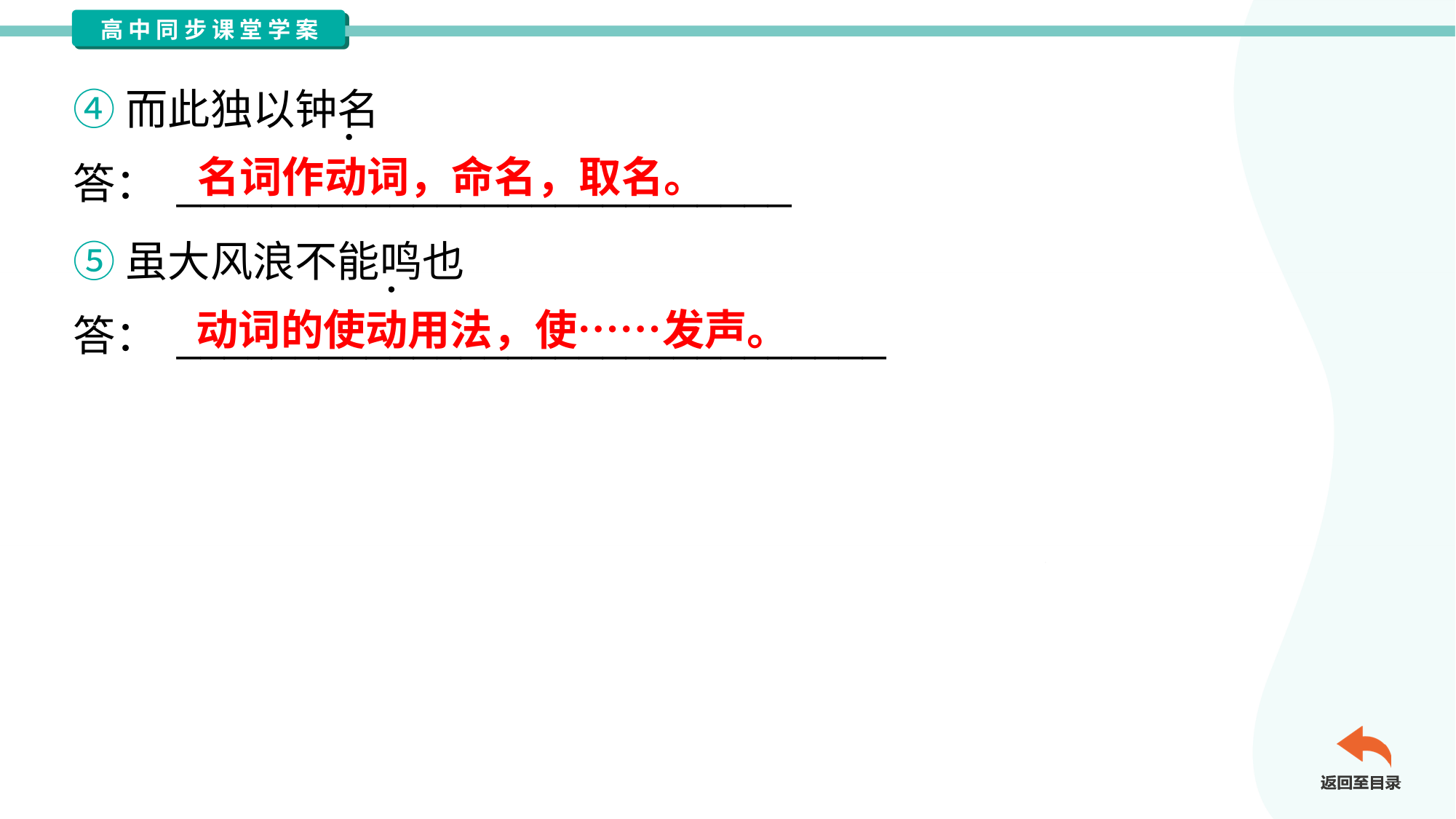

④而此独以钟名
答： __________________________
名词作动词，命名，取名。

⑤虽大风浪不能鸣也
答： ______________________________
动词的使动用法，使……发声。